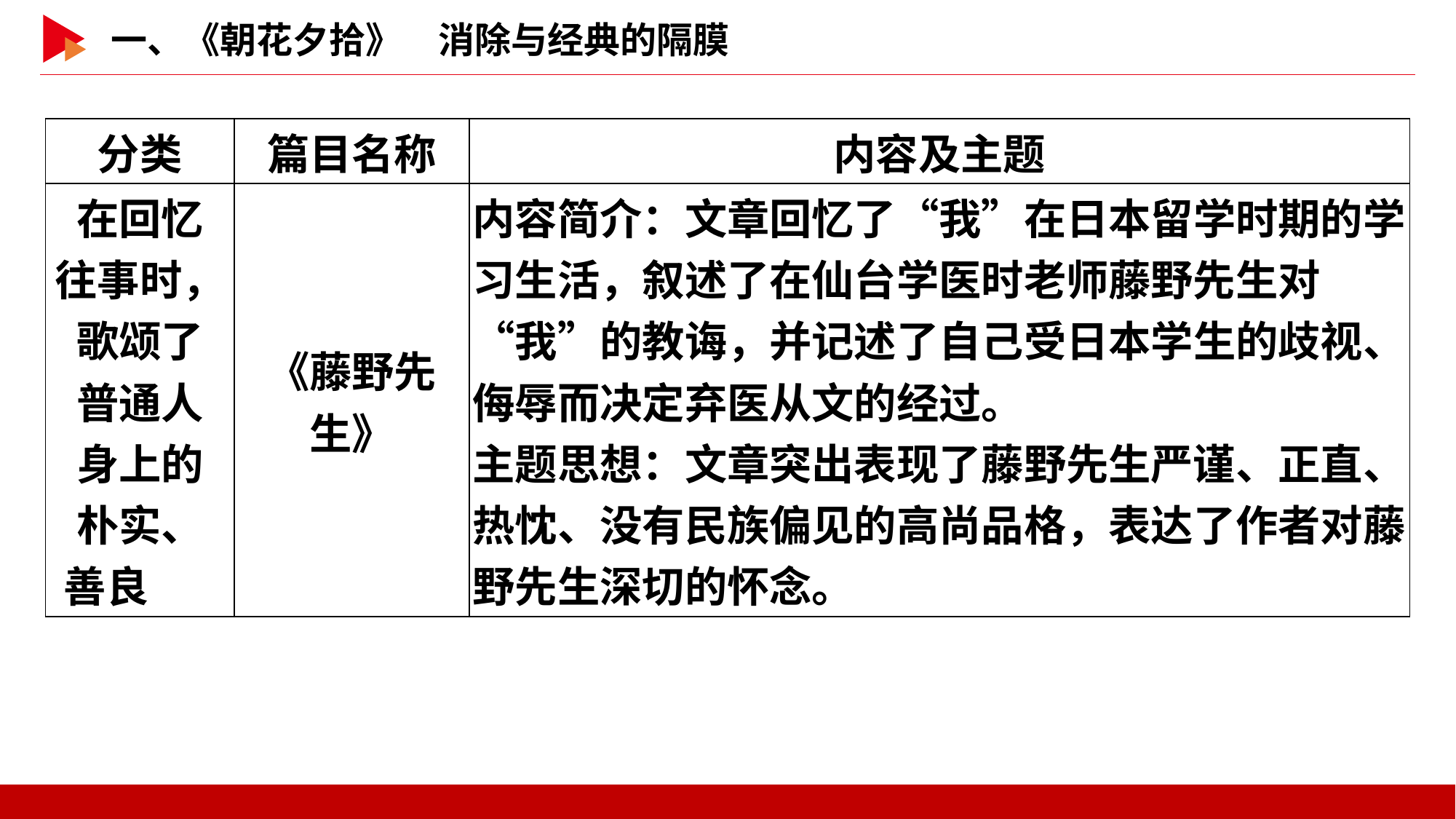

| 分类 | 篇目名称 | 内容及主题 |
| --- | --- | --- |
| 在回忆 往事时， 歌颂了 普通人 身上的 朴实、 善良 | 《藤野先生》 | 内容简介：文章回忆了“我”在日本留学时期的学习生活，叙述了在仙台学医时老师藤野先生对“我”的教诲，并记述了自己受日本学生的歧视、侮辱而决定弃医从文的经过。 主题思想：文章突出表现了藤野先生严谨、正直、热忱、没有民族偏见的高尚品格，表达了作者对藤野先生深切的怀念。 |